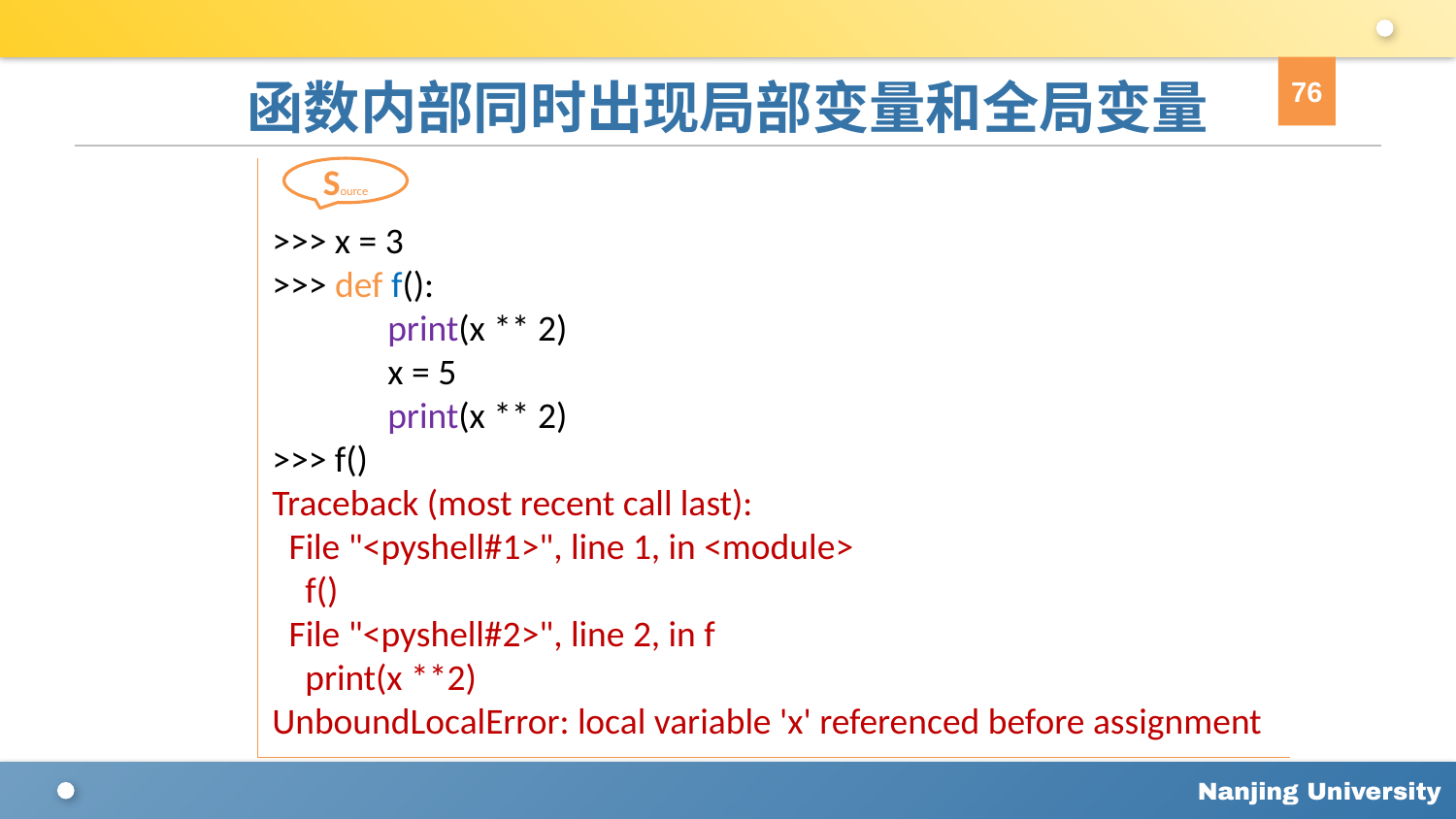

76
# 函数内部同时出现局部变量和全局变量
Source

>>> x = 3
>>> def f():
              print(x ** 2)
              x = 5
              print(x ** 2)
>>> f()
Traceback (most recent call last):
  File "<pyshell#1>", line 1, in <module>
    f()
  File "<pyshell#2>", line 2, in f
    print(x **2)
UnboundLocalError: local variable 'x' referenced before assignment